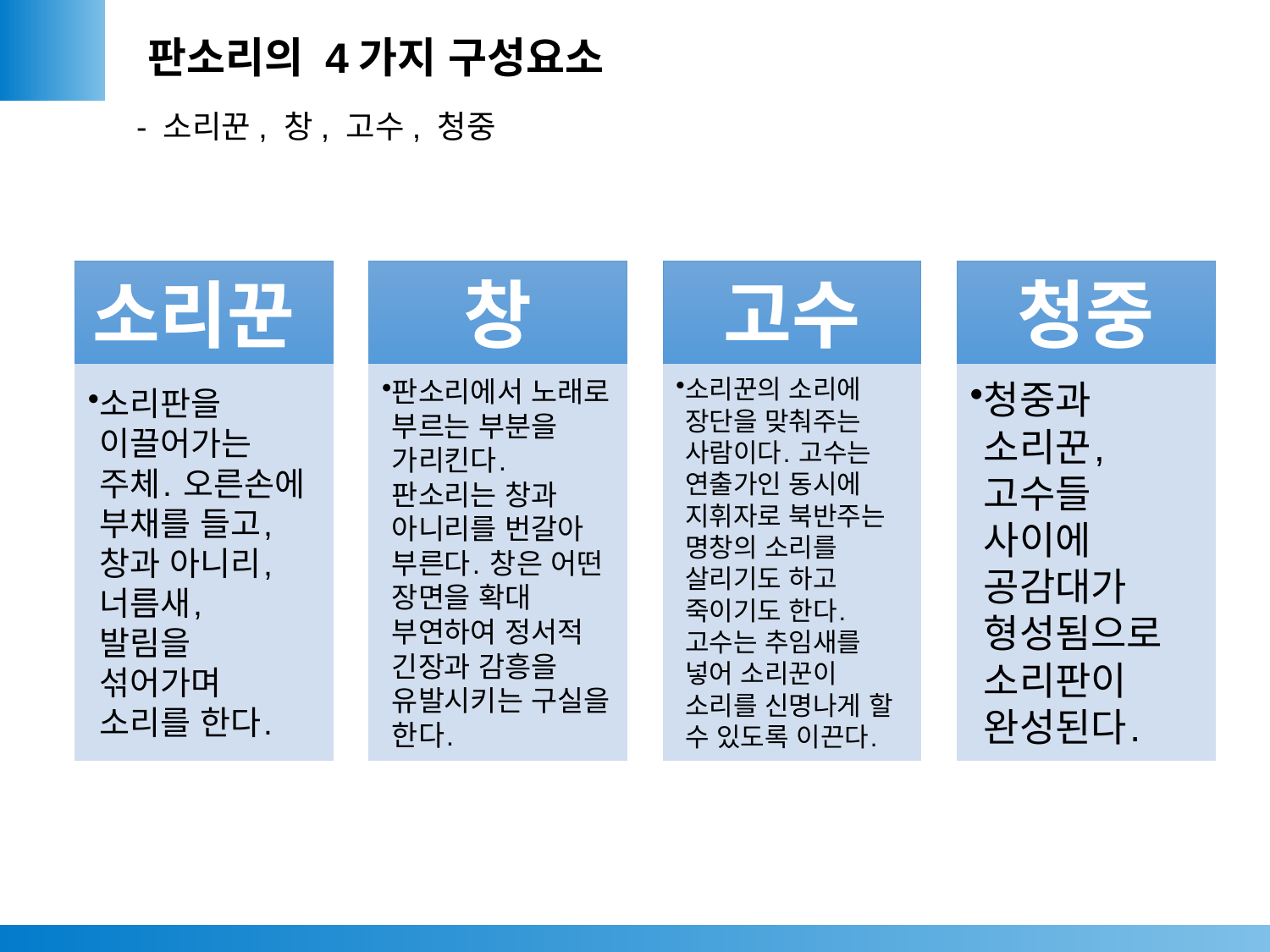

판소리의 4가지 구성요소
- 소리꾼, 창, 고수, 청중
소리꾼
소리판을 이끌어가는 주체. 오른손에 부채를 들고, 창과 아니리, 너름새,
발림을 섞어가며 소리를 한다.
창
판소리에서 노래로 부르는 부분을 가리킨다. 판소리는 창과 아니리를 번갈아 부른다. 창은 어떤 장면을 확대 부연하여 정서적 긴장과 감흥을 유발시키는 구실을 한다.
고수
소리꾼의 소리에 장단을 맞춰주는 사람이다. 고수는 연출가인 동시에 지휘자로 북반주는 명창의 소리를 살리기도 하고 죽이기도 한다. 고수는 추임새를 넣어 소리꾼이 소리를 신명나게 할 수 있도록 이끈다.
청중
청중과 소리꾼, 고수들 사이에 공감대가 형성됨으로 소리판이 완성된다.